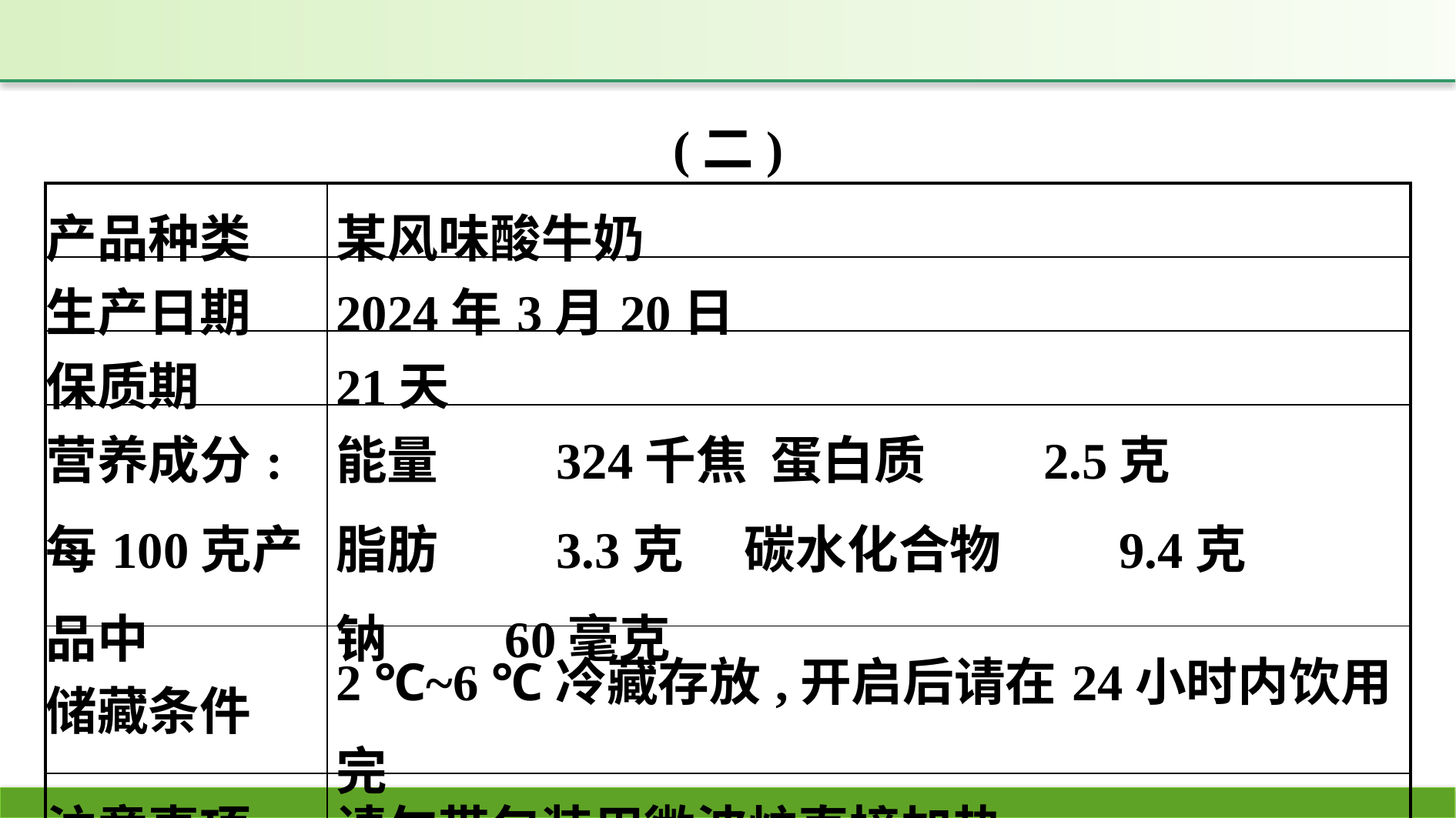

(二)
| 产品种类 | 某风味酸牛奶 |
| --- | --- |
| 生产日期 | 2024年3月20日 |
| 保质期 | 21天 |
| 营养成分: 每100克产品中 | 能量　　324千焦 蛋白质　　2.5克 脂肪　　3.3克 碳水化合物　　9.4克 钠　　60毫克 |
| 储藏条件 | 2 ℃~6 ℃冷藏存放,开启后请在24小时内饮用完 |
| 注意事项 | 请勿带包装用微波炉直接加热 |